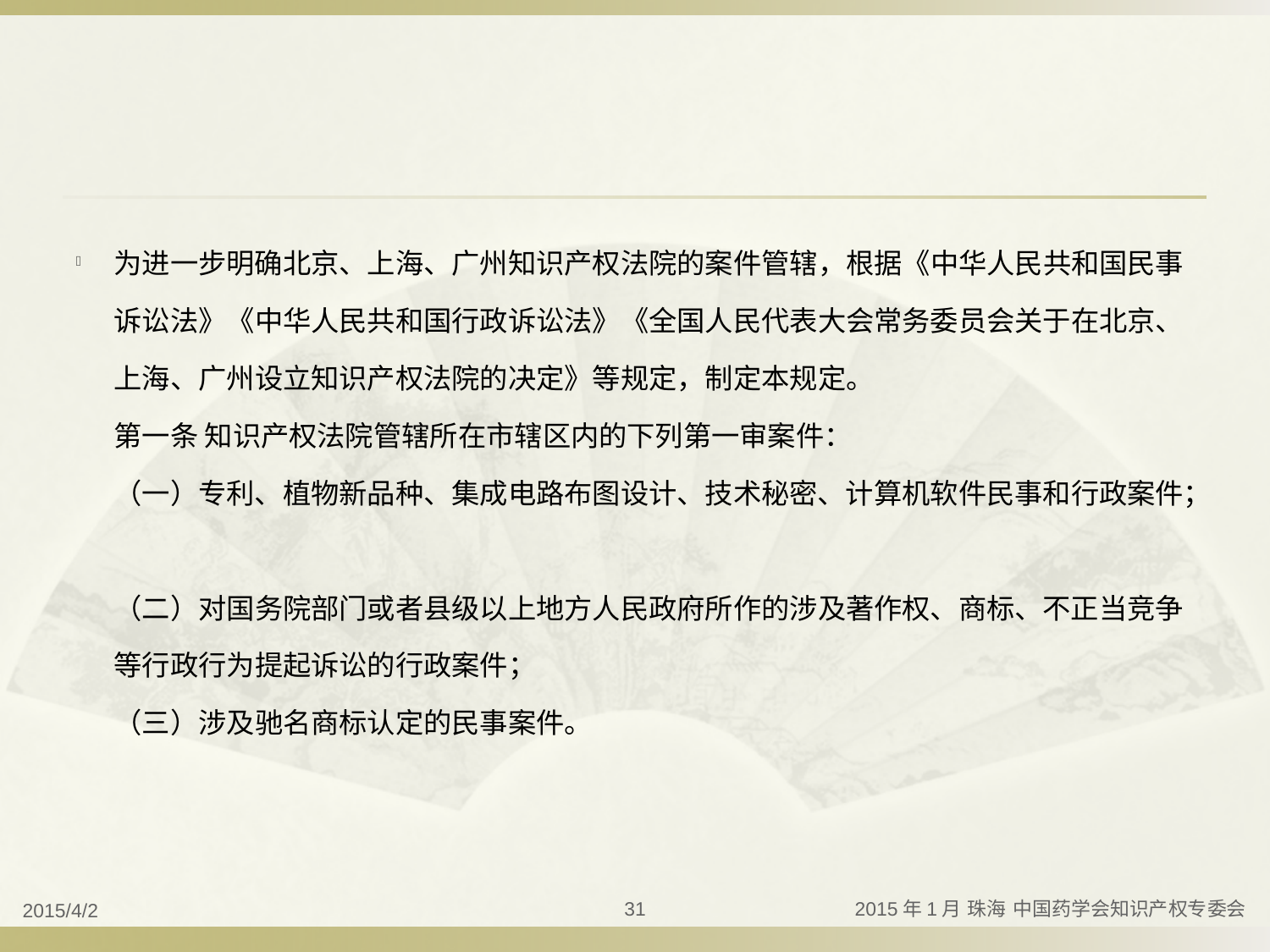

#
为进一步明确北京、上海、广州知识产权法院的案件管辖，根据《中华人民共和国民事诉讼法》《中华人民共和国行政诉讼法》《全国人民代表大会常务委员会关于在北京、上海、广州设立知识产权法院的决定》等规定，制定本规定。
第一条 知识产权法院管辖所在市辖区内的下列第一审案件：
（一）专利、植物新品种、集成电路布图设计、技术秘密、计算机软件民事和行政案件；
（二）对国务院部门或者县级以上地方人民政府所作的涉及著作权、商标、不正当竞争等行政行为提起诉讼的行政案件；
（三）涉及驰名商标认定的民事案件。

2015/4/2
31
2015年1月 珠海 中国药学会知识产权专委会